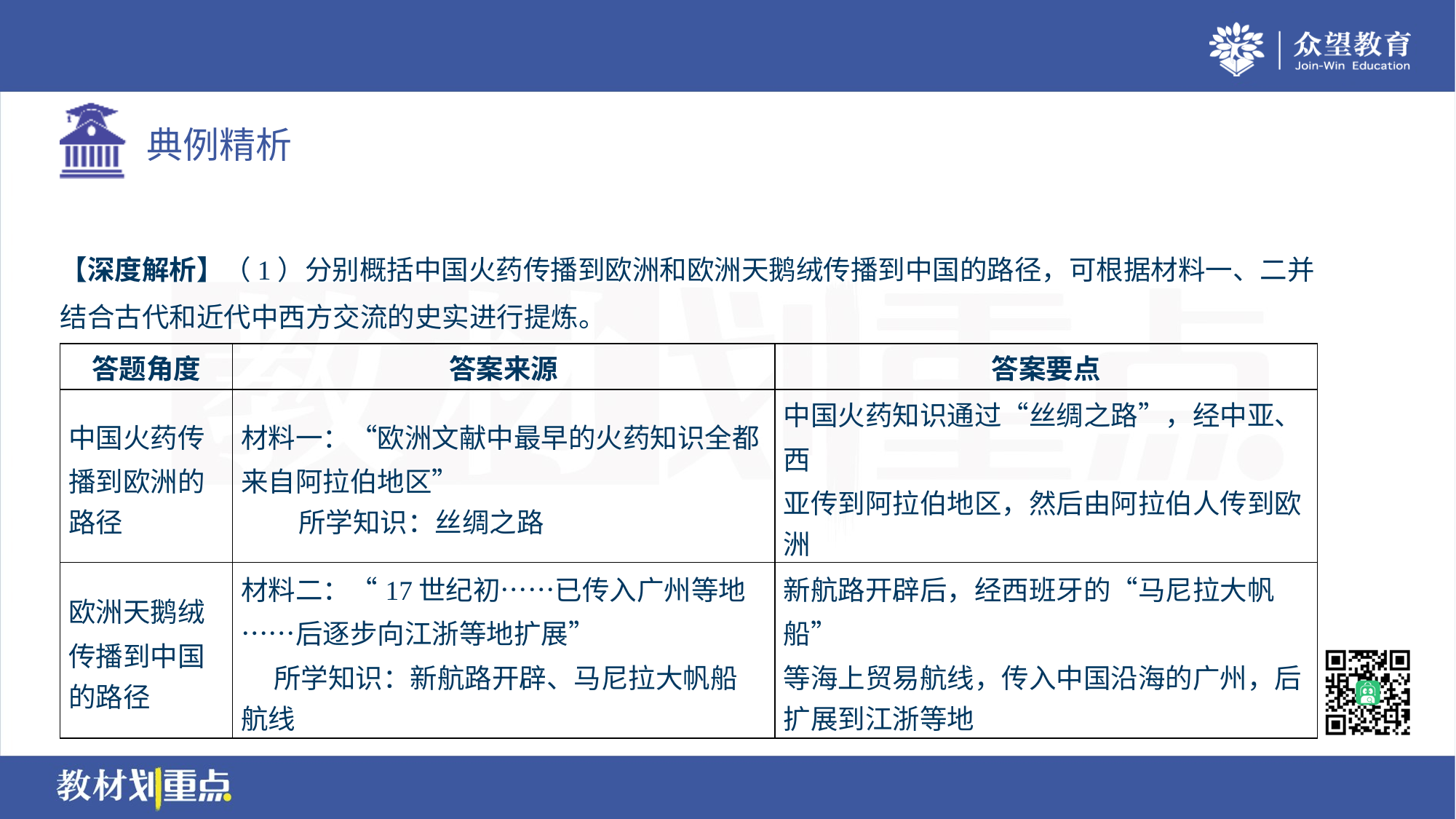

【深度解析】（1）分别概括中国火药传播到欧洲和欧洲天鹅绒传播到中国的路径，可根据材料一、二并
结合古代和近代中西方交流的史实进行提炼。
| 答题角度 | 答案来源 | 答案要点 |
| --- | --- | --- |
| 中国火药传 播到欧洲的 路径 | 材料一：“欧洲文献中最早的火药知识全都 来自阿拉伯地区” 所学知识：丝绸之路 | 中国火药知识通过“丝绸之路”，经中亚、西 亚传到阿拉伯地区，然后由阿拉伯人传到欧 洲 |
| 欧洲天鹅绒 传播到中国 的路径 | 材料二：“17世纪初……已传入广州等地……后逐步向江浙等地扩展” 所学知识：新航路开辟、马尼拉大帆船 航线 | 新航路开辟后，经西班牙的“马尼拉大帆船” 等海上贸易航线，传入中国沿海的广州，后 扩展到江浙等地 |